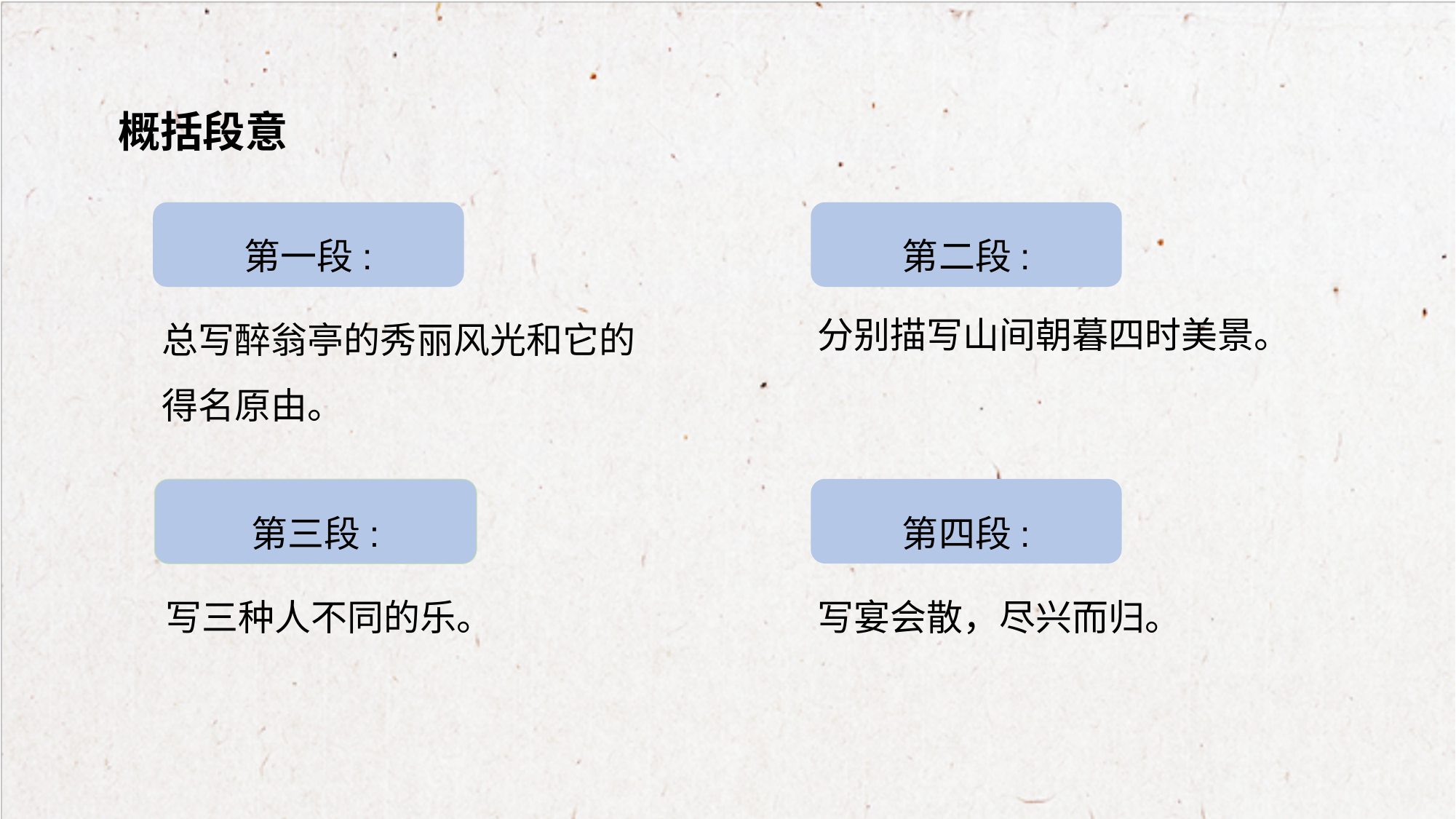

概括段意
第一段:
第二段:
总写醉翁亭的秀丽风光和它的得名原由。
分别描写山间朝暮四时美景。
第四段:
第三段:
写宴会散，尽兴而归。
写三种人不同的乐。